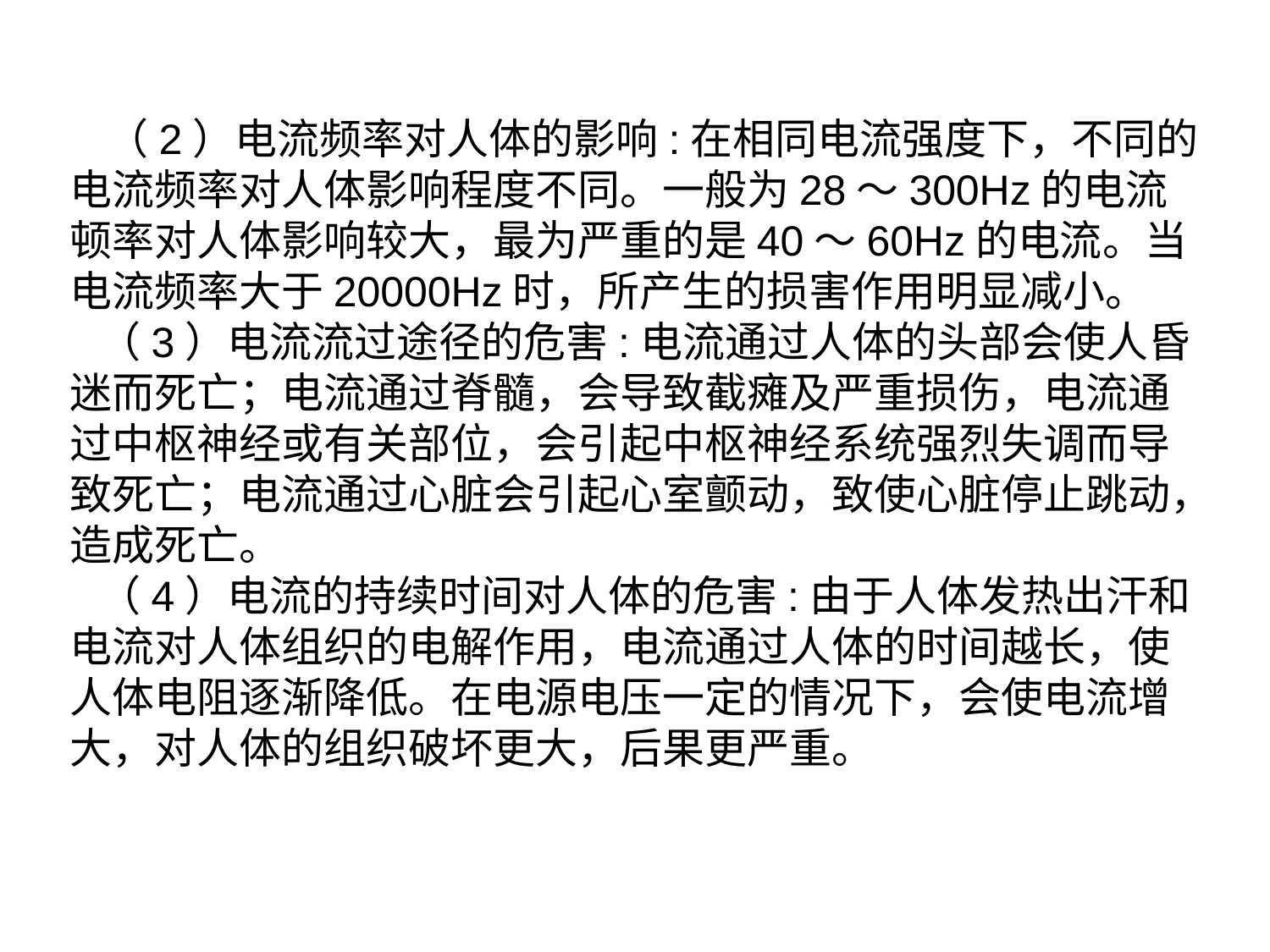

（2）电流频率对人体的影响:在相同电流强度下，不同的电流频率对人体影响程度不同。一般为28～300Hz的电流顿率对人体影响较大，最为严重的是40～60Hz的电流。当电流频率大于20000Hz时，所产生的损害作用明显减小。
  （3）电流流过途径的危害:电流通过人体的头部会使人昏迷而死亡；电流通过脊髓，会导致截瘫及严重损伤，电流通过中枢神经或有关部位，会引起中枢神经系统强烈失调而导致死亡；电流通过心脏会引起心室颤动，致使心脏停止跳动，造成死亡。
  （4）电流的持续时间对人体的危害:由于人体发热出汗和电流对人体组织的电解作用，电流通过人体的时间越长，使人体电阻逐渐降低。在电源电压一定的情况下，会使电流增大，对人体的组织破坏更大，后果更严重。